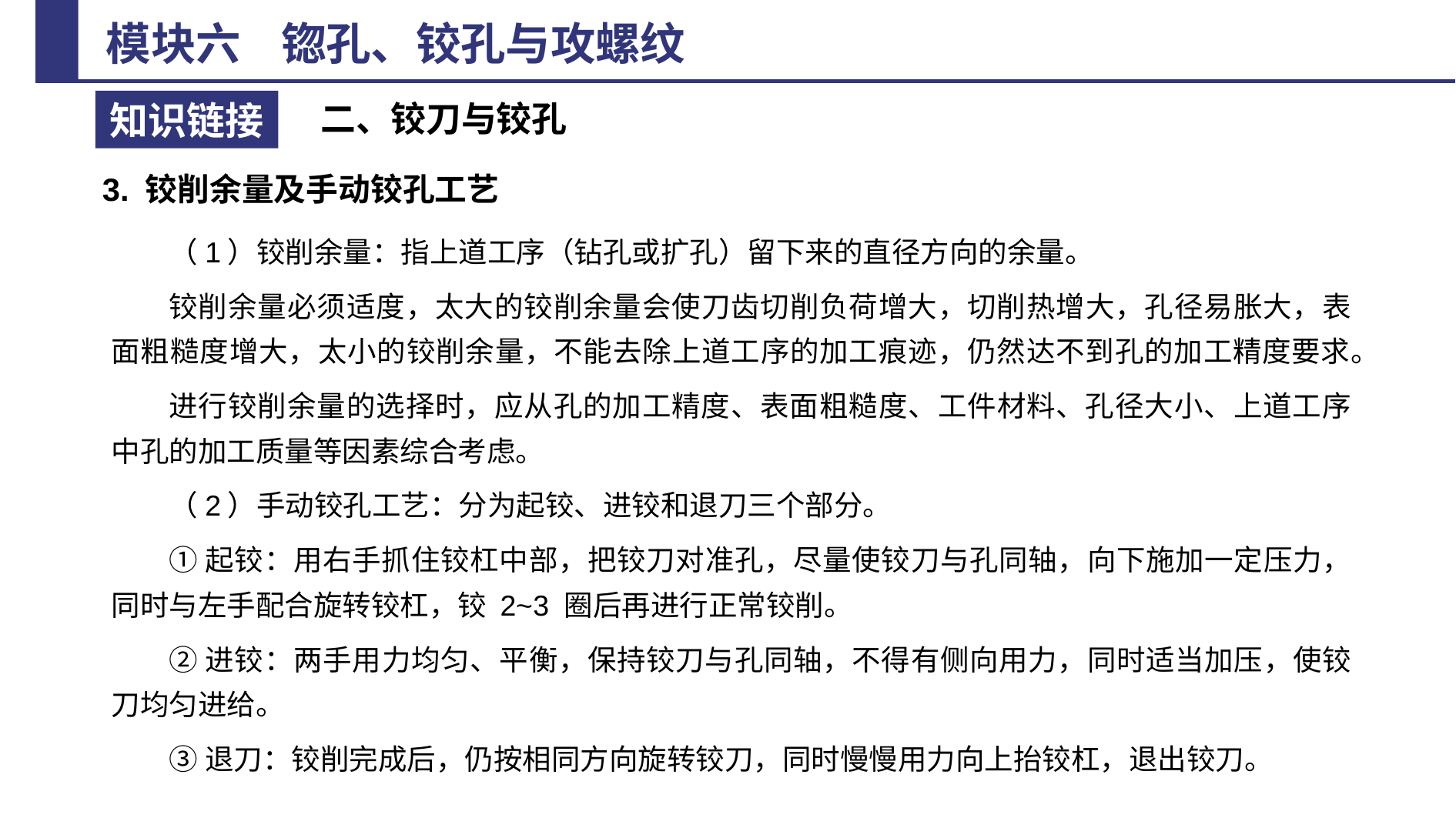

二、铰刀与铰孔
3. 铰削余量及手动铰孔工艺
（1）铰削余量：指上道工序（钻孔或扩孔）留下来的直径方向的余量。
铰削余量必须适度，太大的铰削余量会使刀齿切削负荷增大，切削热增大，孔径易胀大，表面粗糙度增大，太小的铰削余量，不能去除上道工序的加工痕迹，仍然达不到孔的加工精度要求。
进行铰削余量的选择时，应从孔的加工精度、表面粗糙度、工件材料、孔径大小、上道工序中孔的加工质量等因素综合考虑。
（2）手动铰孔工艺：分为起铰、进铰和退刀三个部分。
①起铰：用右手抓住铰杠中部，把铰刀对准孔，尽量使铰刀与孔同轴，向下施加一定压力，同时与左手配合旋转铰杠，铰 2~3 圈后再进行正常铰削。
②进铰：两手用力均匀、平衡，保持铰刀与孔同轴，不得有侧向用力，同时适当加压，使铰刀均匀进给。
③退刀：铰削完成后，仍按相同方向旋转铰刀，同时慢慢用力向上抬铰杠，退出铰刀。